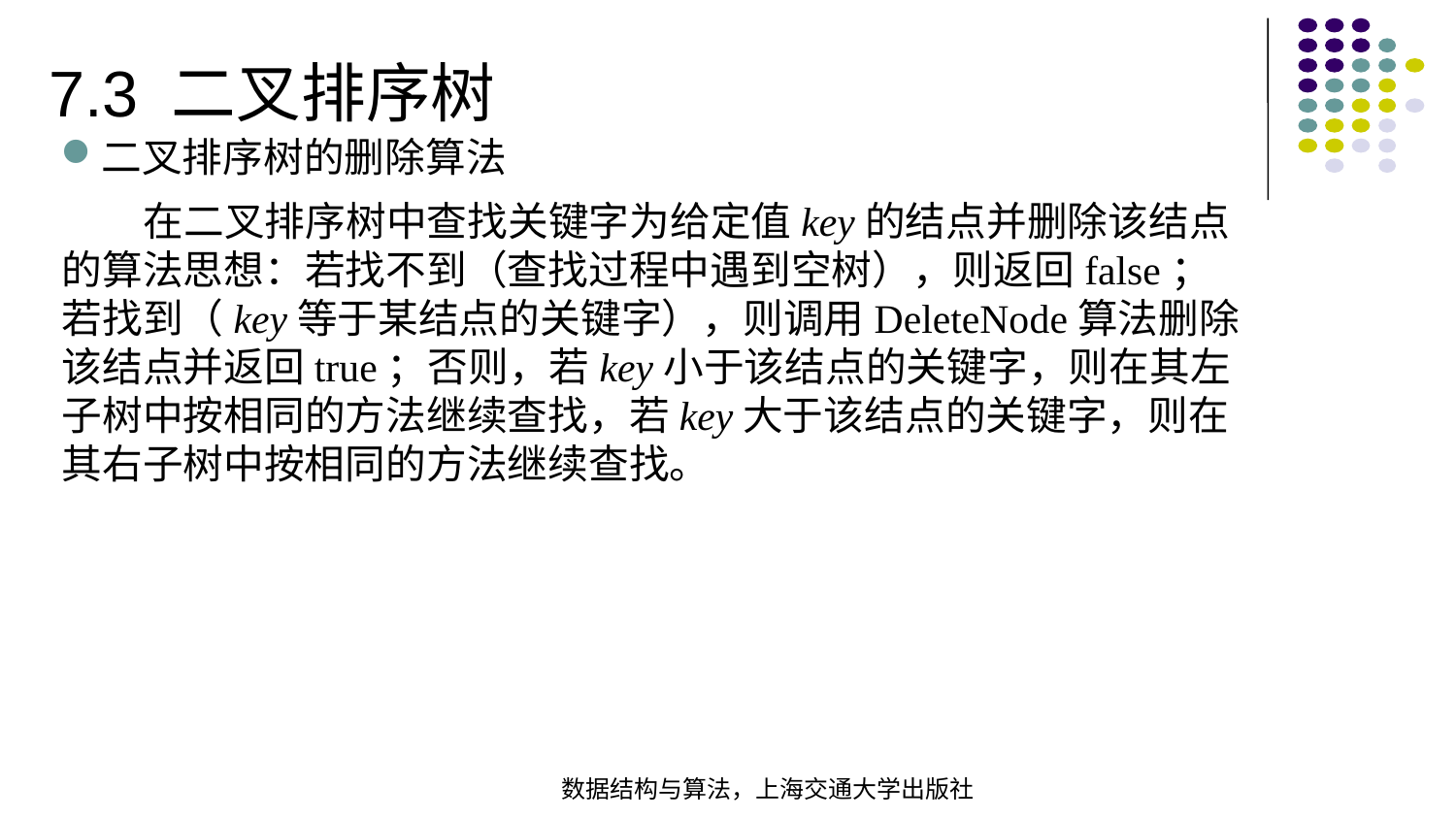

7.3 二叉排序树
二叉排序树的删除算法
        在二叉排序树中查找关键字为给定值key的结点并删除该结点的算法思想：若找不到（查找过程中遇到空树），则返回false；若找到（key等于某结点的关键字），则调用DeleteNode算法删除该结点并返回true；否则，若key小于该结点的关键字，则在其左子树中按相同的方法继续查找，若key大于该结点的关键字，则在其右子树中按相同的方法继续查找。